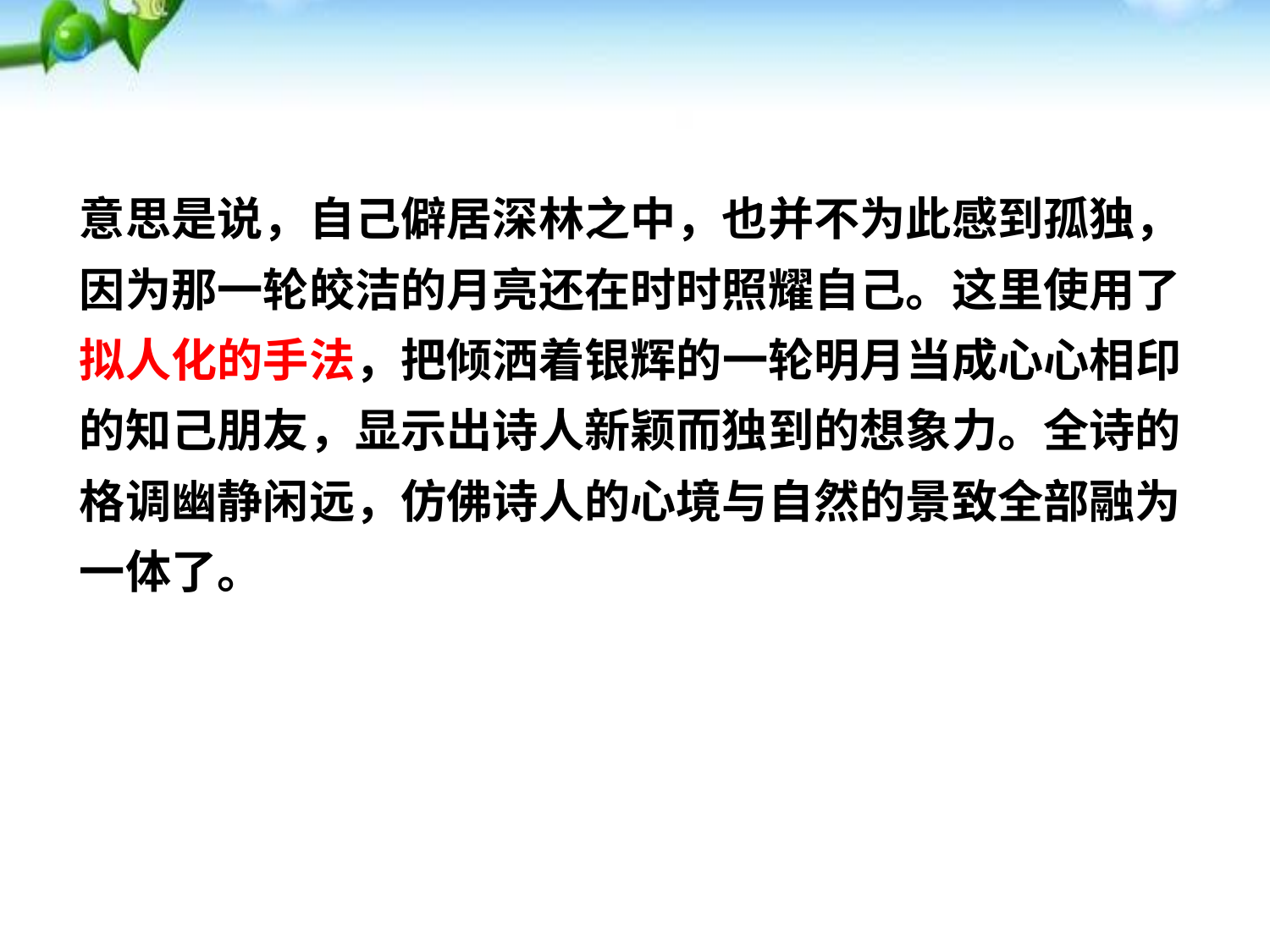

意思是说，自己僻居深林之中，也并不为此感到孤独，因为那一轮皎洁的月亮还在时时照耀自己。这里使用了拟人化的手法，把倾洒着银辉的一轮明月当成心心相印的知己朋友，显示出诗人新颖而独到的想象力。全诗的格调幽静闲远，仿佛诗人的心境与自然的景致全部融为一体了。